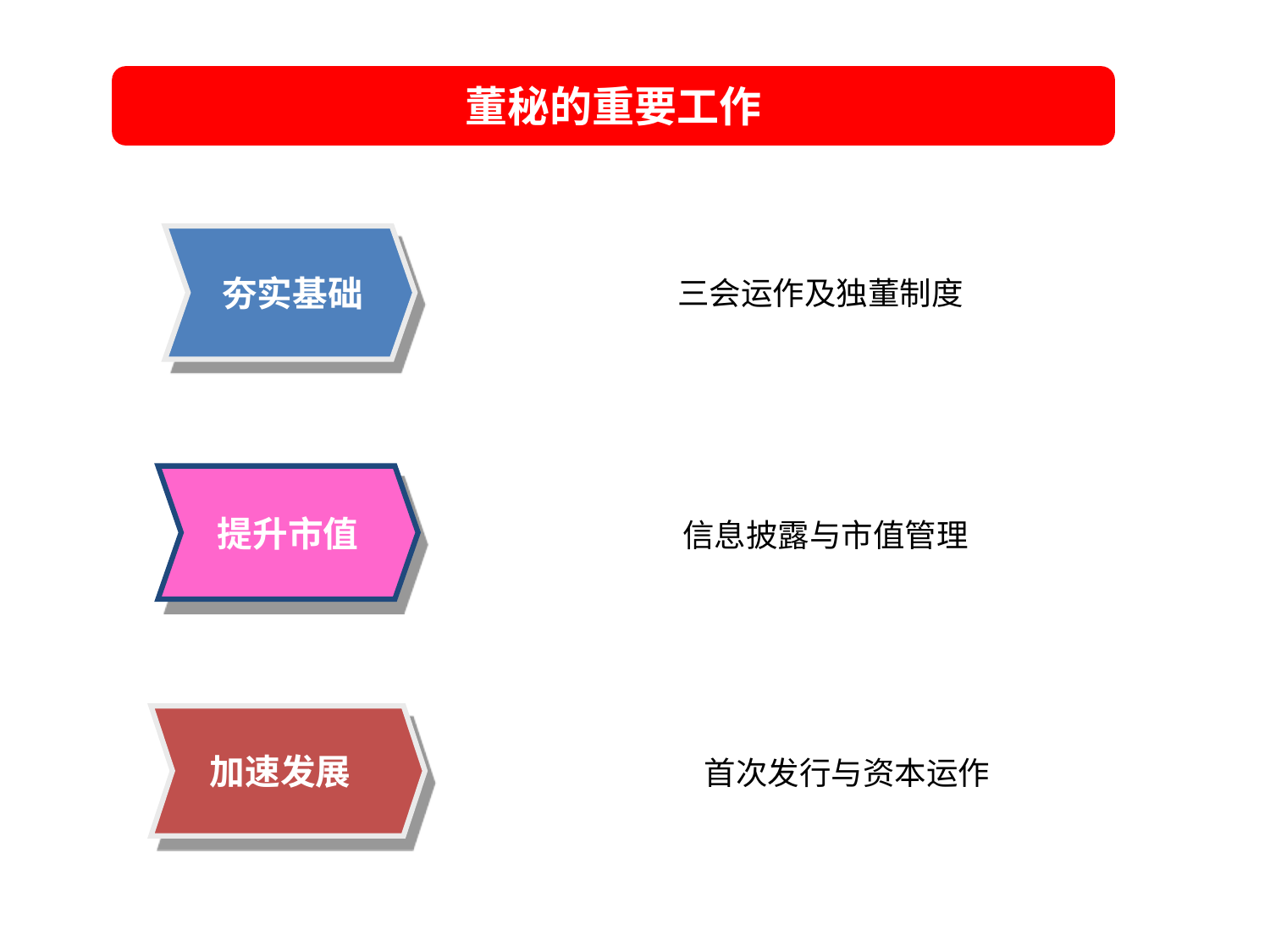

董秘的重要工作

夯实基础
三会运作及独董制度

提升市值
信息披露与市值管理

加速发展
首次发行与资本运作